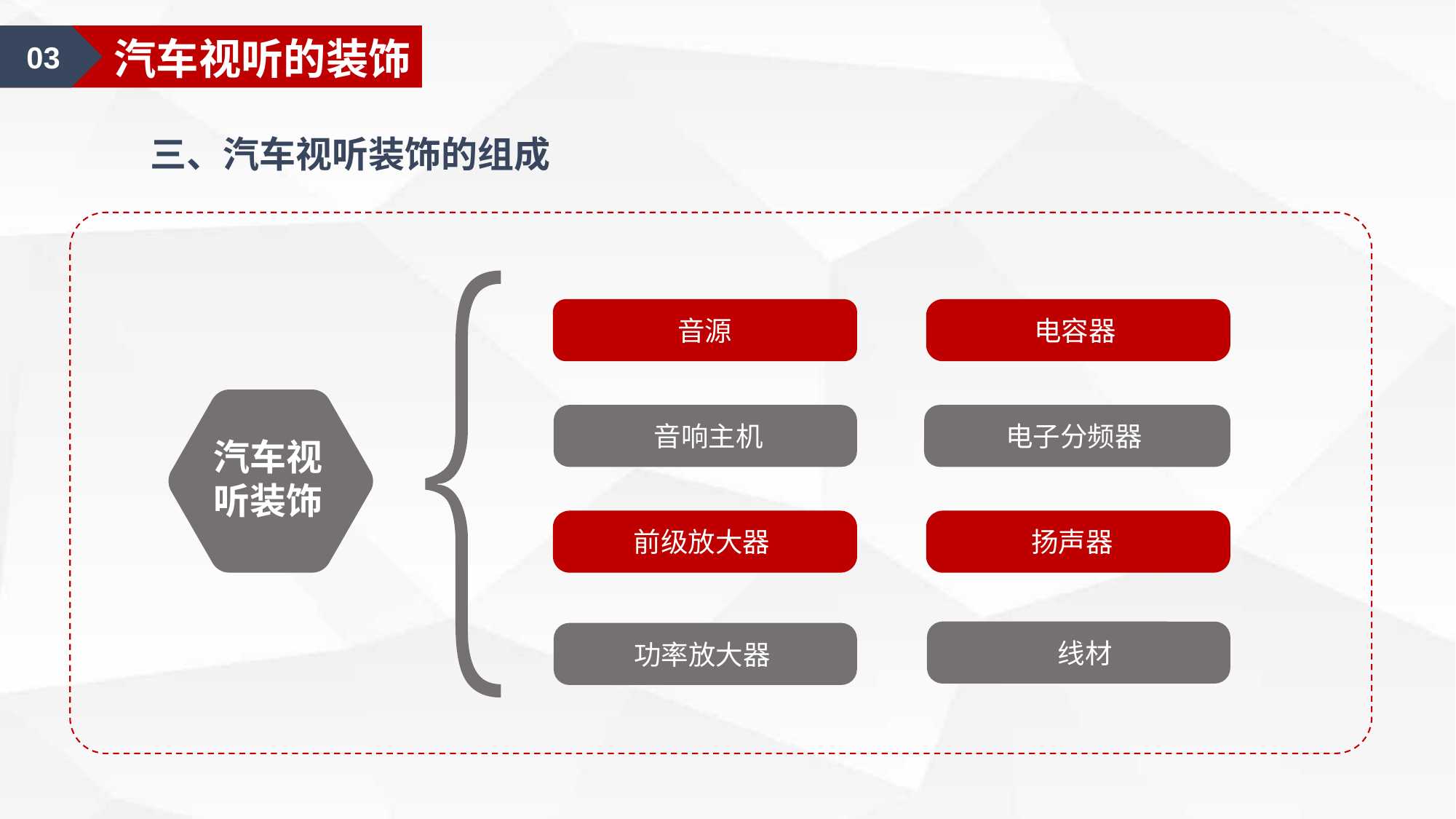

03
汽车视听的装饰
三、汽车视听装饰的组成

音源
电容器

 音响主机
电子分频器
汽车视听装饰
前级放大器
扬声器
 线材
功率放大器